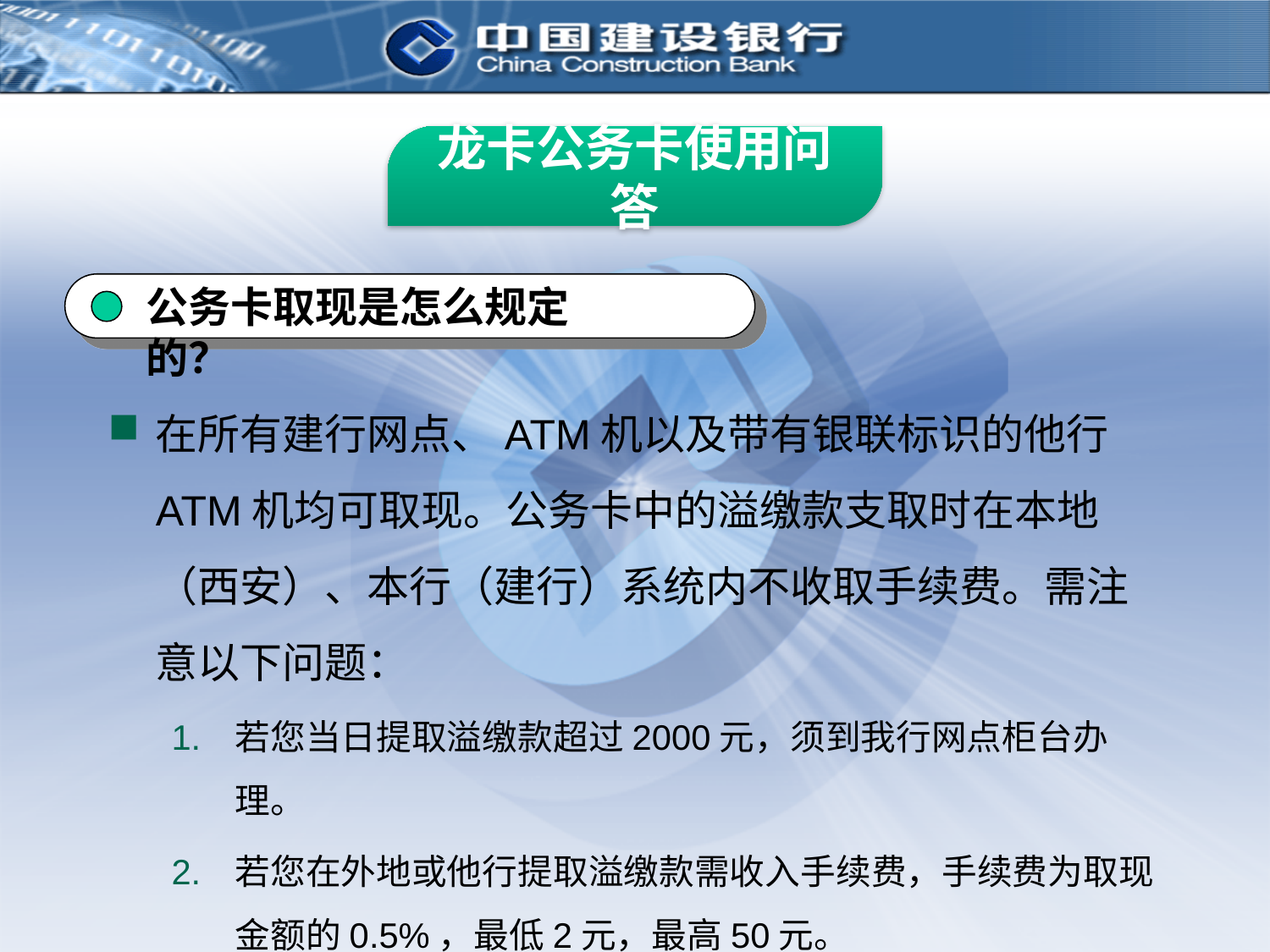

龙卡公务卡使用问答

公务卡取现是怎么规定的？

在所有建行网点、ATM机以及带有银联标识的他行ATM机均可取现。公务卡中的溢缴款支取时在本地（西安）、本行（建行）系统内不收取手续费。需注意以下问题：
若您当日提取溢缴款超过2000元，须到我行网点柜台办理。
若您在外地或他行提取溢缴款需收入手续费，手续费为取现金额的0.5%，最低2元，最高50元。